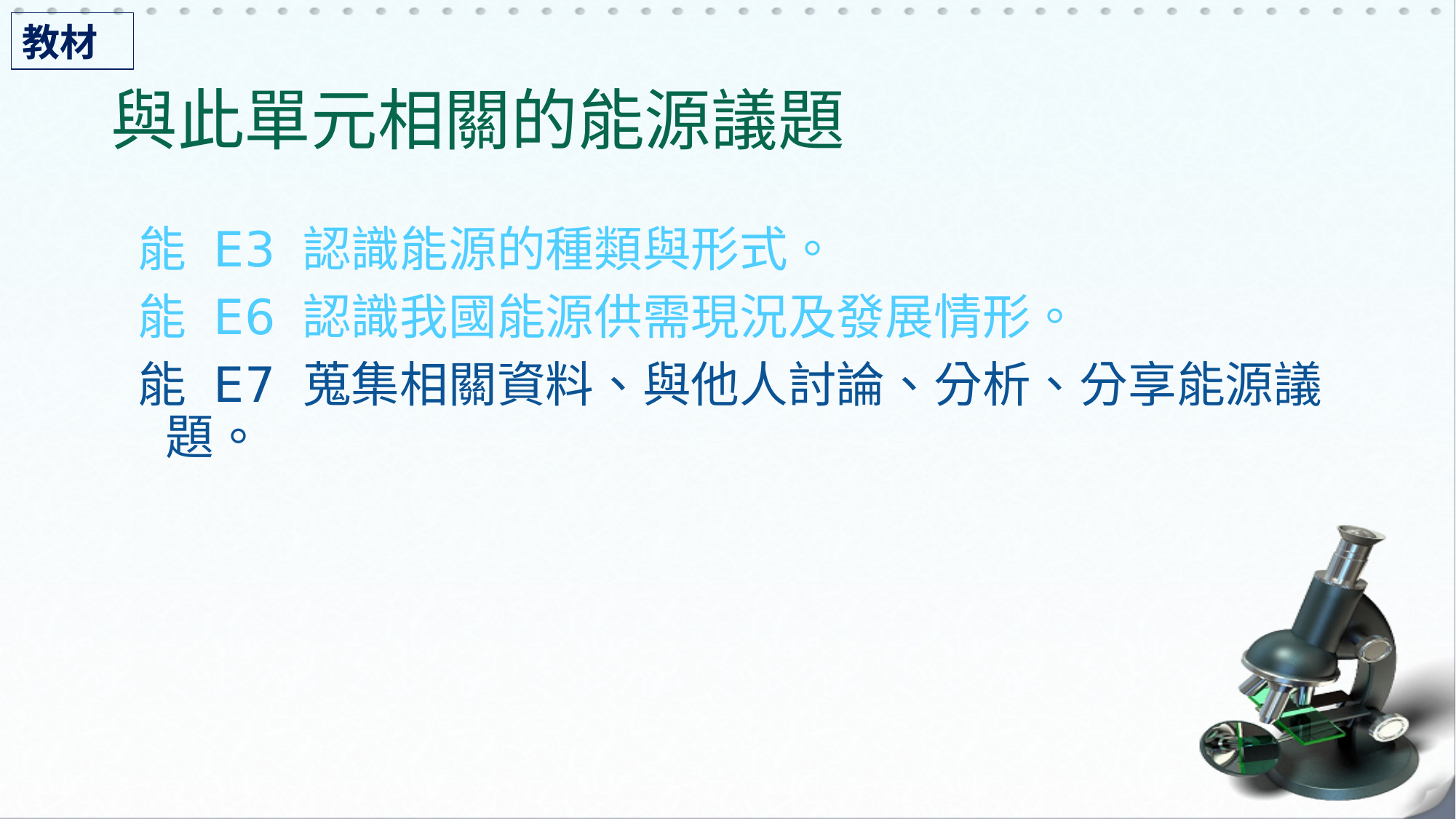

教材
# 與此單元相關的能源議題
能 E3 認識能源的種類與形式。
能 E6 認識我國能源供需現況及發展情形。
能 E7 蒐集相關資料、與他人討論、分析、分享能源議題。